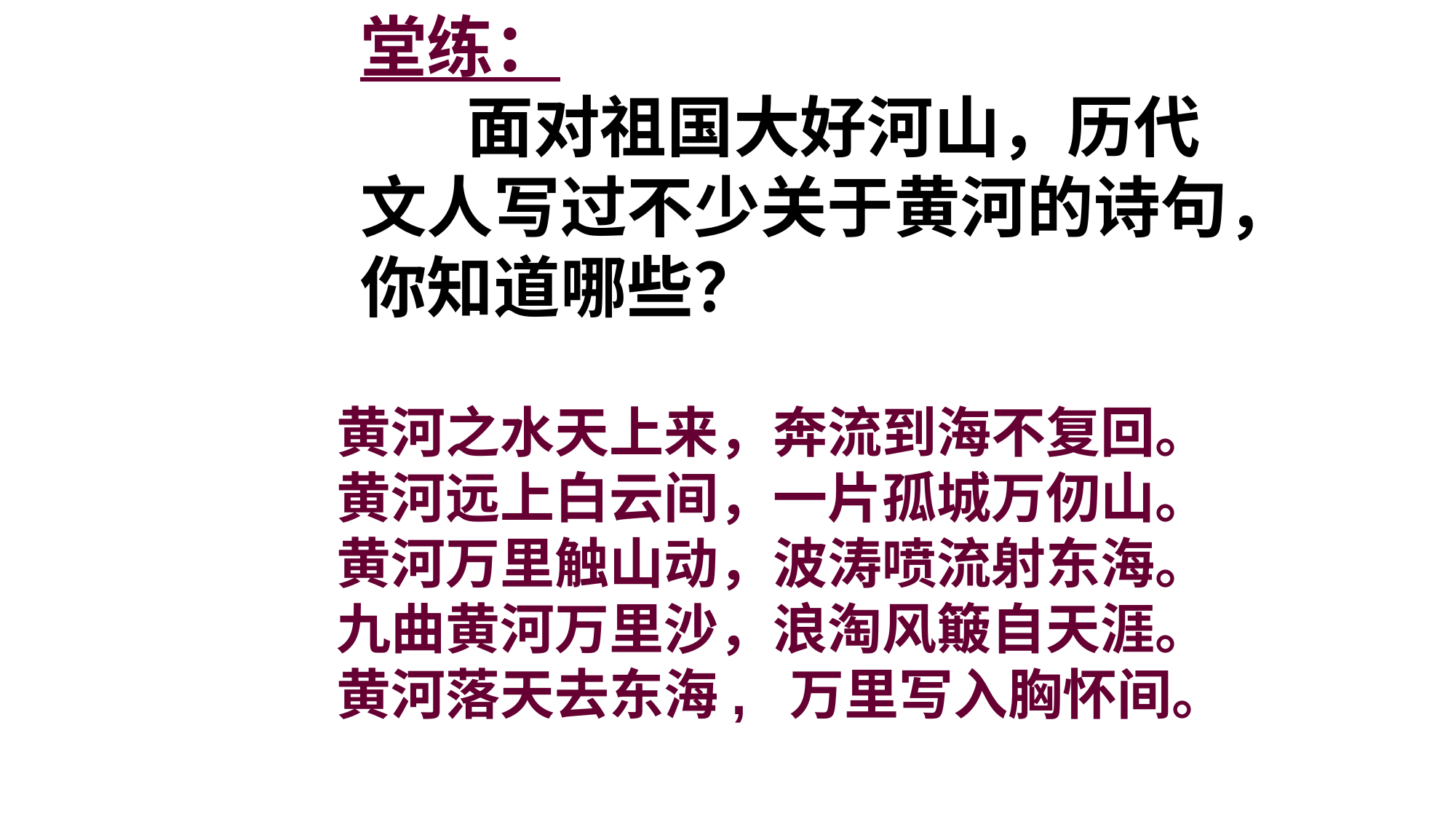

堂练：
      面对祖国大好河山，历代文人写过不少关于黄河的诗句，你知道哪些？
黄河之水天上来，奔流到海不复回。
黄河远上白云间，一片孤城万仞山。
黄河万里触山动，波涛喷流射东海。
九曲黄河万里沙，浪淘风簸自天涯。
黄河落天去东海,  万里写入胸怀间。